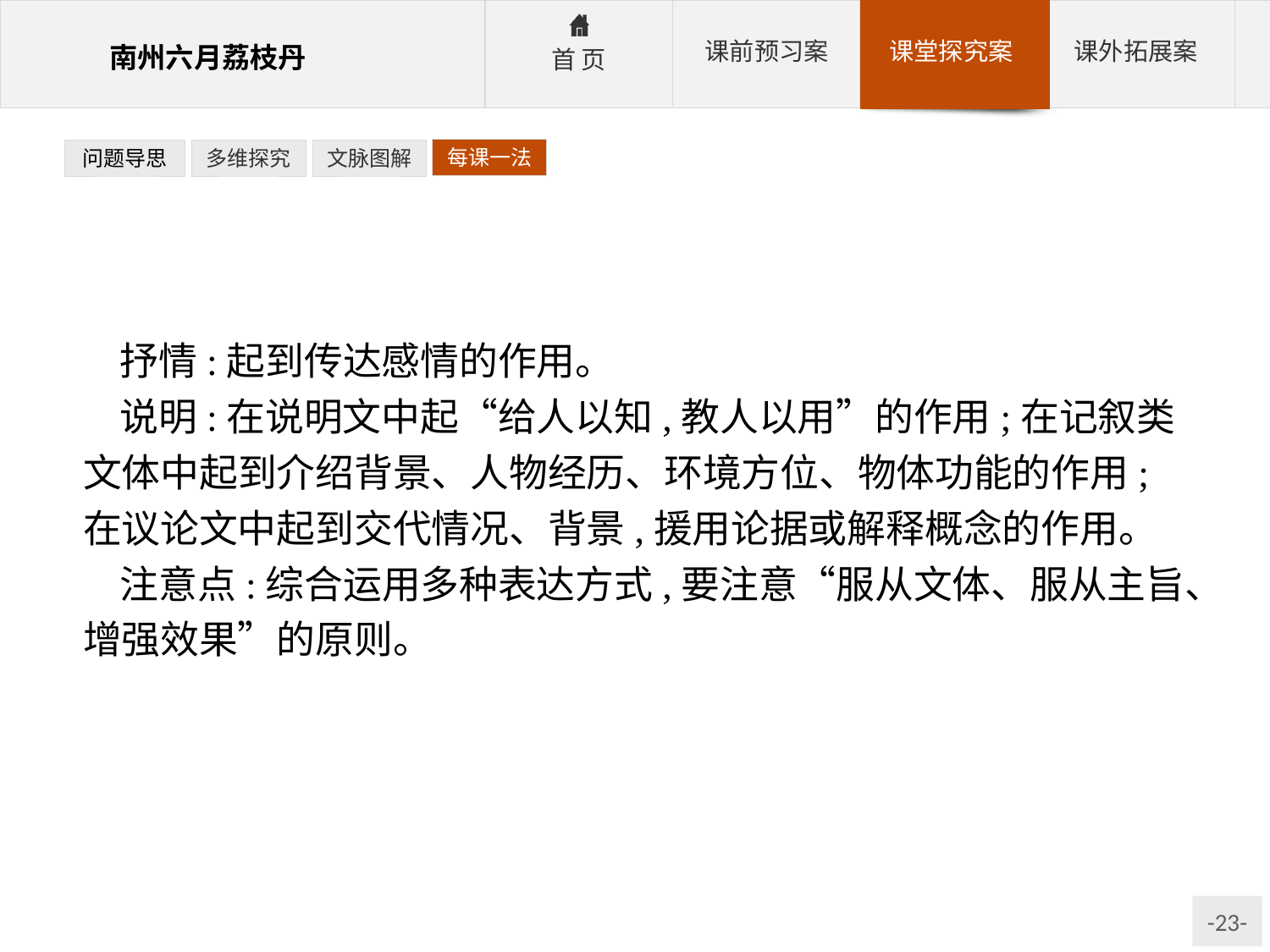

每课一法
问题导思
多维探究
文脉图解
抒情:起到传达感情的作用。
说明:在说明文中起“给人以知,教人以用”的作用;在记叙类文体中起到介绍背景、人物经历、环境方位、物体功能的作用;在议论文中起到交代情况、背景,援用论据或解释概念的作用。
注意点:综合运用多种表达方式,要注意“服从文体、服从主旨、增强效果”的原则。